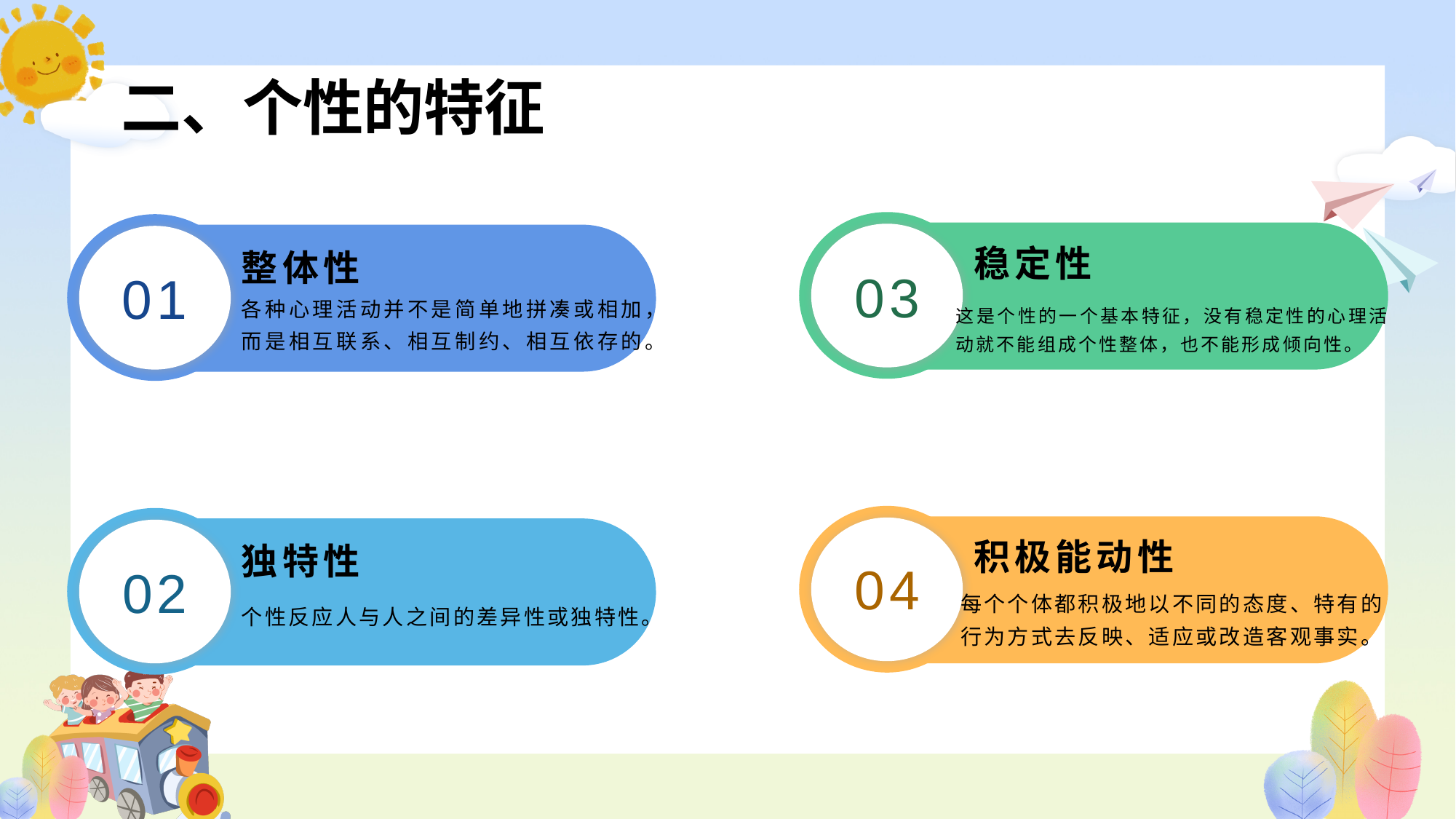

# 二、个性的特征

稳定性
整体性
03
01
各种心理活动并不是简单地拼凑或相加，而是相互联系、相互制约、相互依存的。
这是个性的一个基本特征，没有稳定性的心理活动就不能组成个性整体，也不能形成倾向性。

积极能动性
独特性
04
02
每个个体都积极地以不同的态度、特有的行为方式去反映、适应或改造客观事实。
个性反应人与人之间的差异性或独特性。